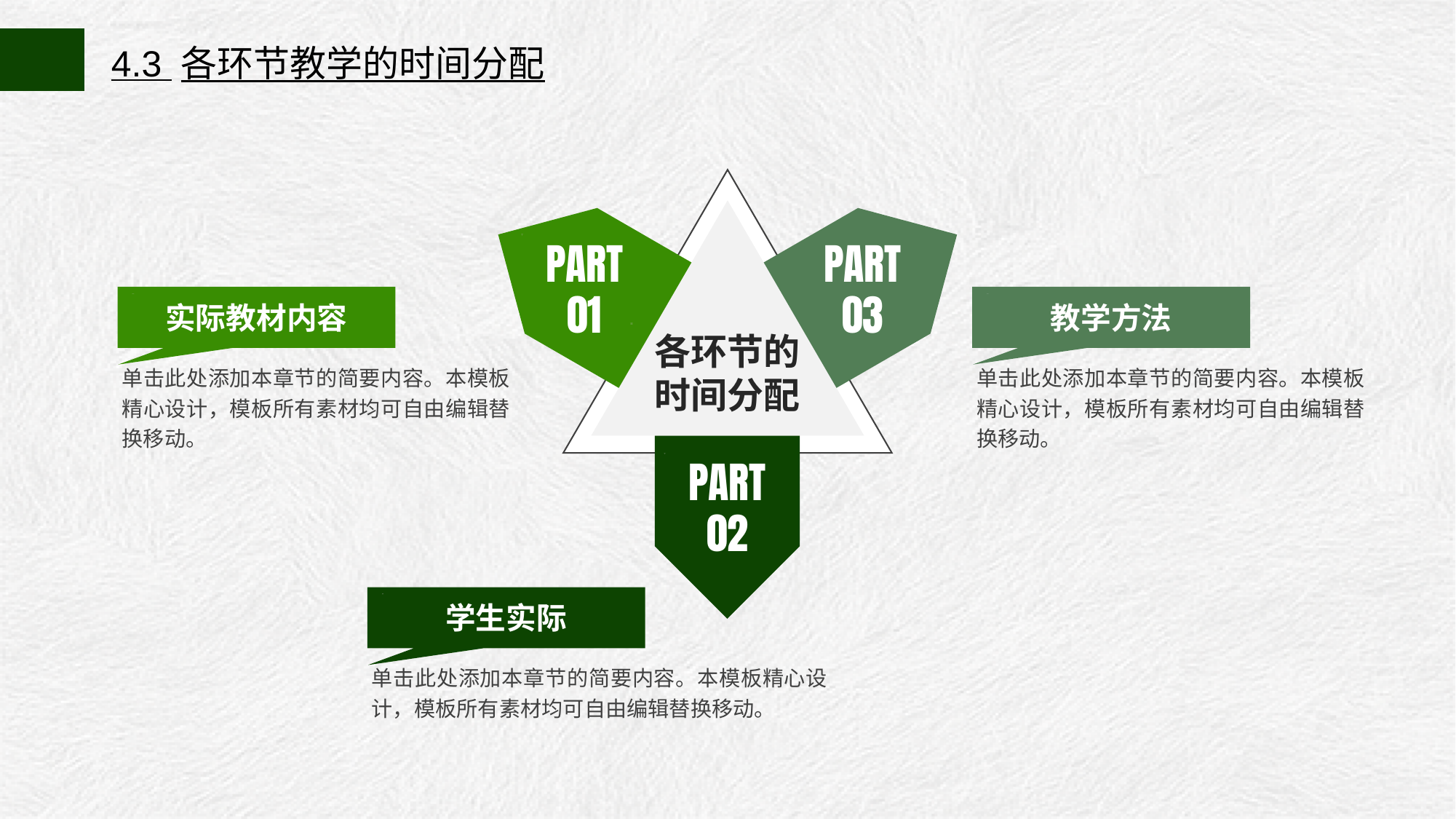

4.3 各环节教学的时间分配

PART
01
PART
03

实际教材内容
教学方法
各环节的时间分配
单击此处添加本章节的简要内容。本模板精心设计，模板所有素材均可自由编辑替换移动。
单击此处添加本章节的简要内容。本模板精心设计，模板所有素材均可自由编辑替换移动。
PART
02

学生实际
单击此处添加本章节的简要内容。本模板精心设计，模板所有素材均可自由编辑替换移动。